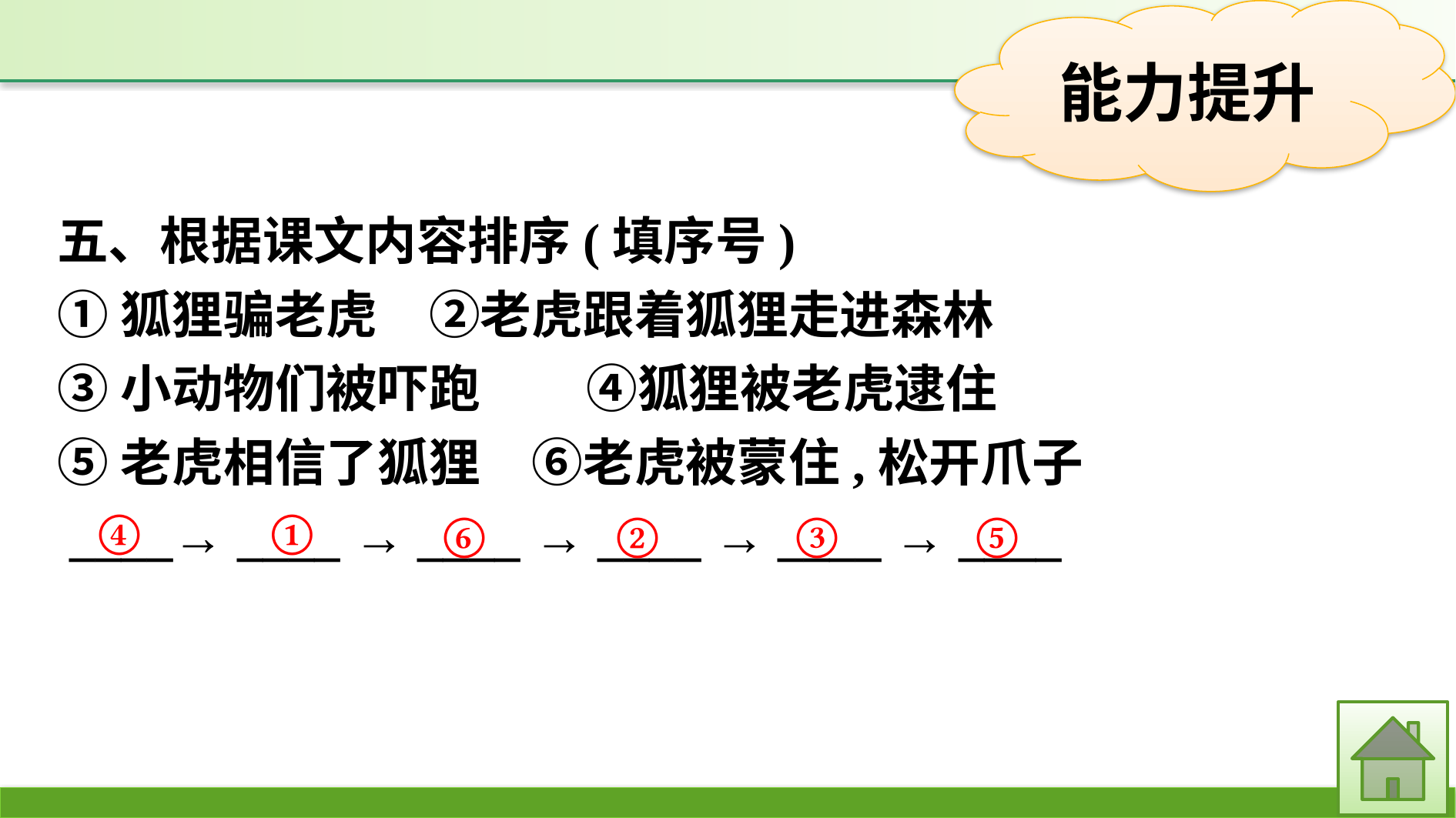

五、根据课文内容排序(填序号)
①狐狸骗老虎　②老虎跟着狐狸走进森林
③小动物们被吓跑	④狐狸被老虎逮住
⑤老虎相信了狐狸　⑥老虎被蒙住,松开爪子
 ____→ ____ → ____ → ____ → ____ → ____
①
④
②
⑤
⑥
③